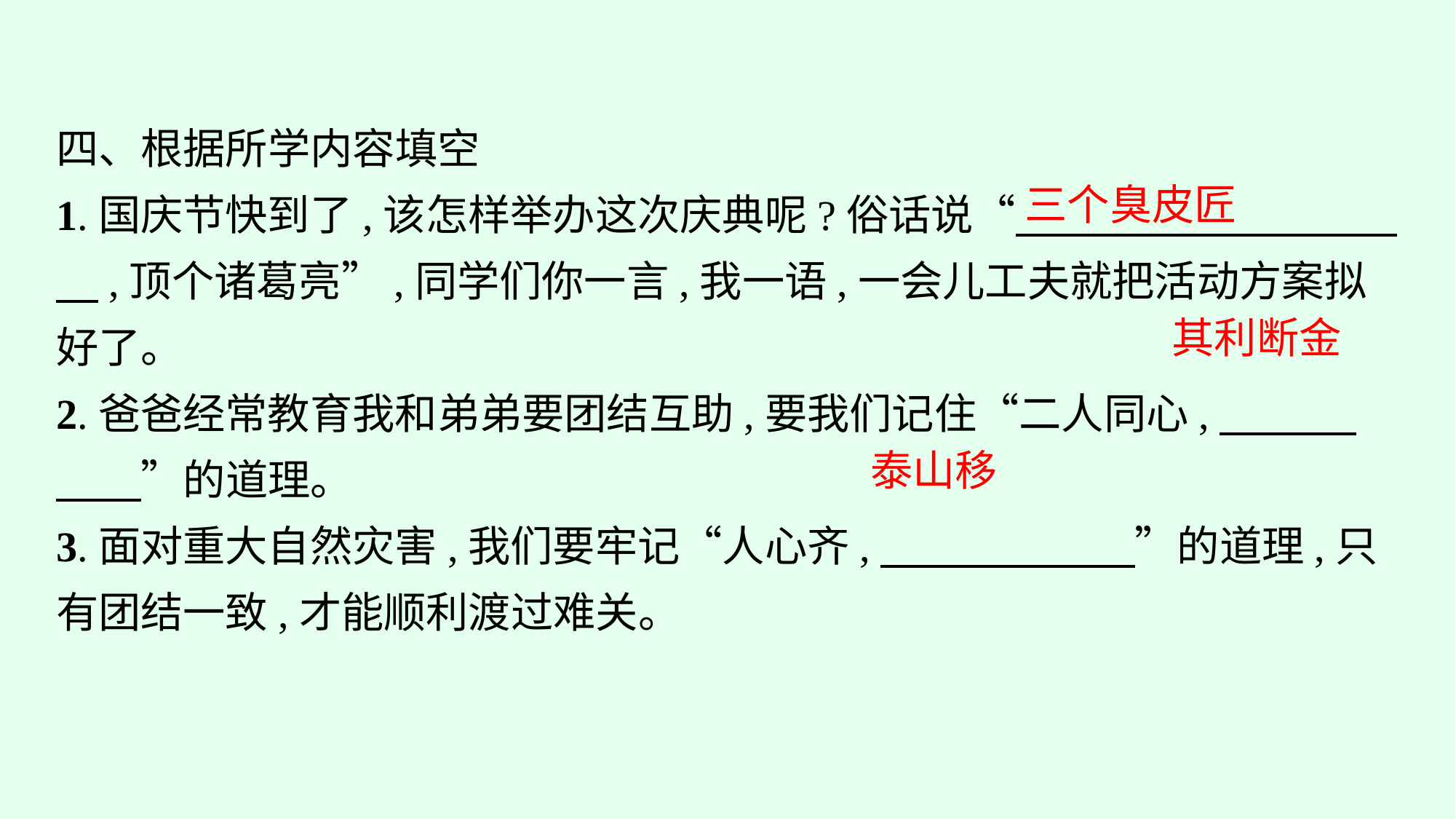

四、根据所学内容填空
1.国庆节快到了,该怎样举办这次庆典呢?俗话说“　　　　　　　　　　,顶个诸葛亮”,同学们你一言,我一语,一会儿工夫就把活动方案拟好了。
2.爸爸经常教育我和弟弟要团结互助,要我们记住“二人同心,　　　  　　”的道理。
3.面对重大自然灾害,我们要牢记“人心齐,　　　　　　”的道理,只有团结一致,才能顺利渡过难关。
三个臭皮匠
其利断金
泰山移